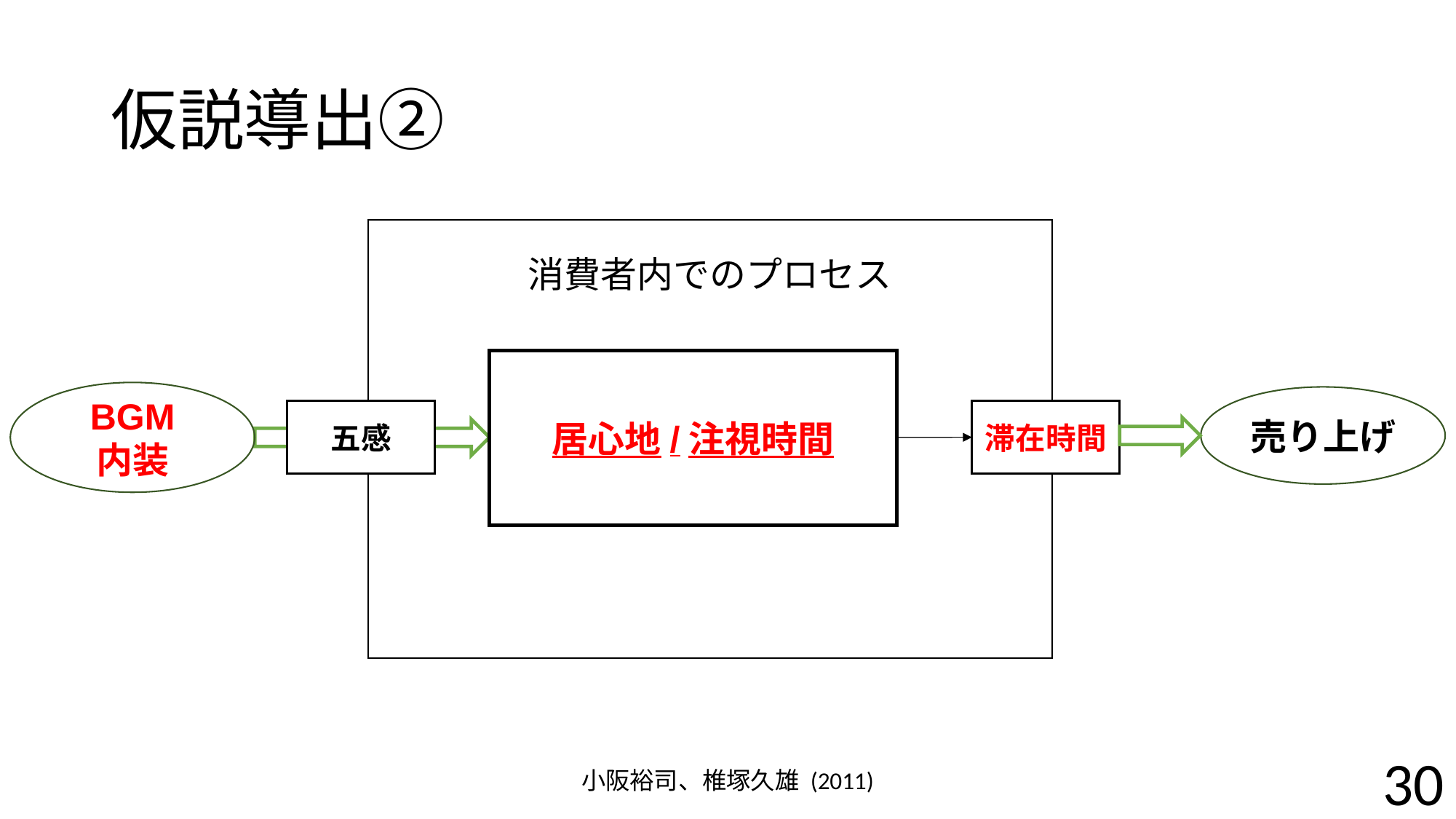

# 仮説導出②

消費者内でのプロセス
居心地/注視時間
意思決定
プロセス
BGM
内装
売り上げ
五感
動機
滞在時間

30
小阪裕司、椎塚久雄 (2011)